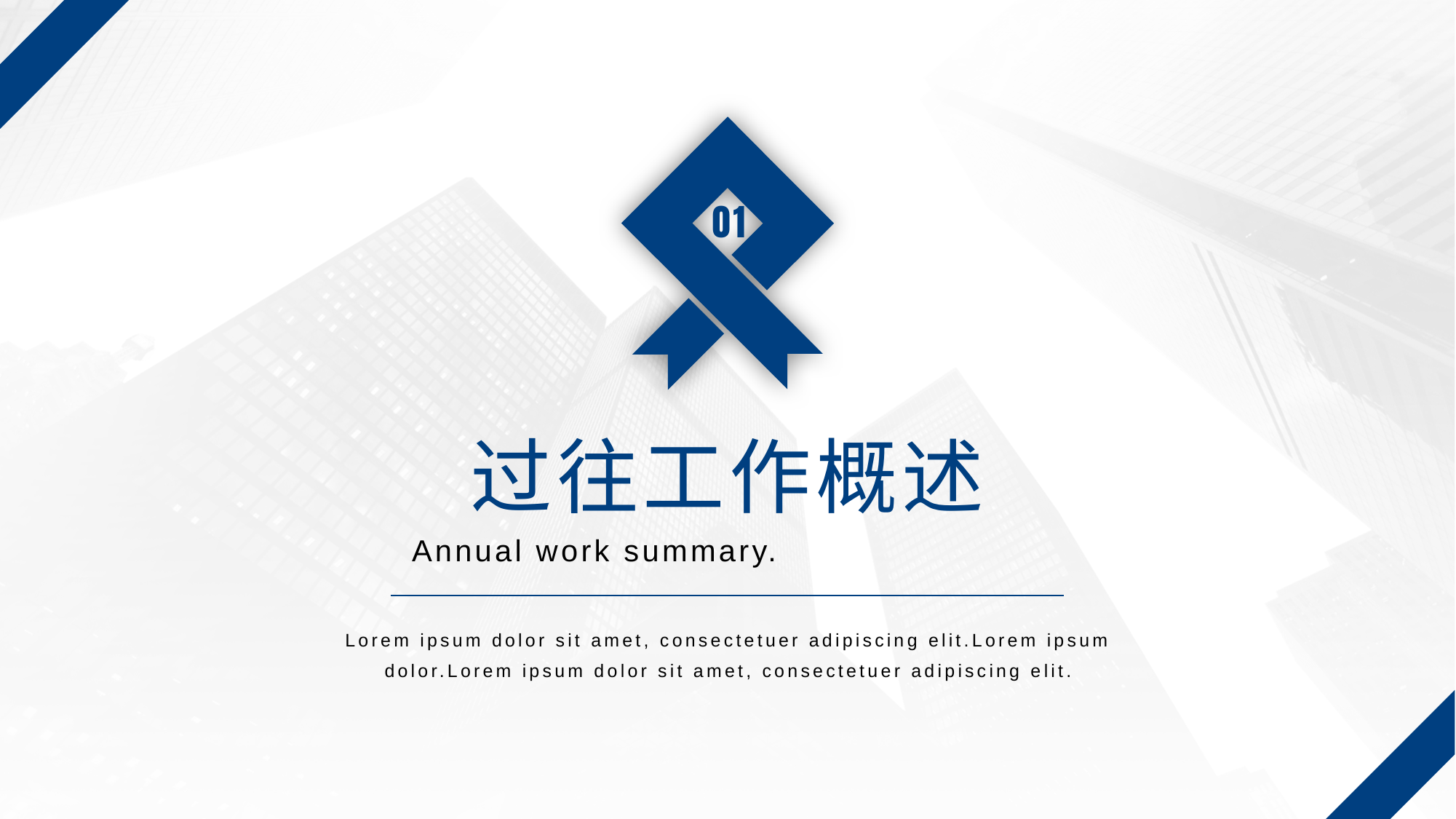

01
# 过往工作概述
Annual work summary.
Lorem ipsum dolor sit amet, consectetuer adipiscing elit.Lorem ipsum dolor.Lorem ipsum dolor sit amet, consectetuer adipiscing elit.